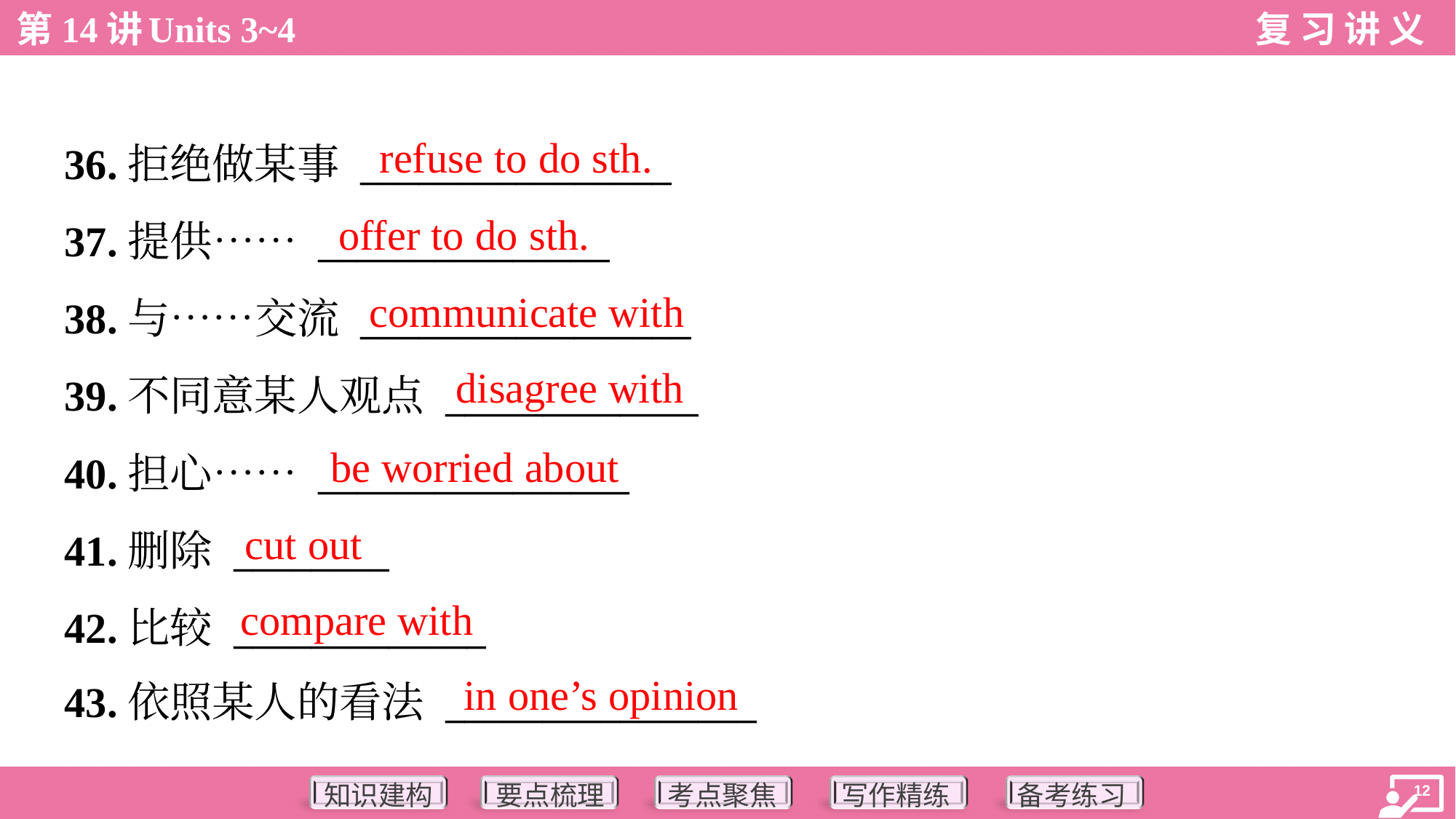

refuse to do sth.
36.拒绝做某事 ________________
37.提供…… _______________
38.与……交流 _________________
39.不同意某人观点 _____________
40.担心…… ________________
41.删除 ________
42.比较 _____________
43.依照某人的看法 ________________
offer to do sth.
communicate with
disagree with
be worried about
cut out
compare with
in one’s opinion